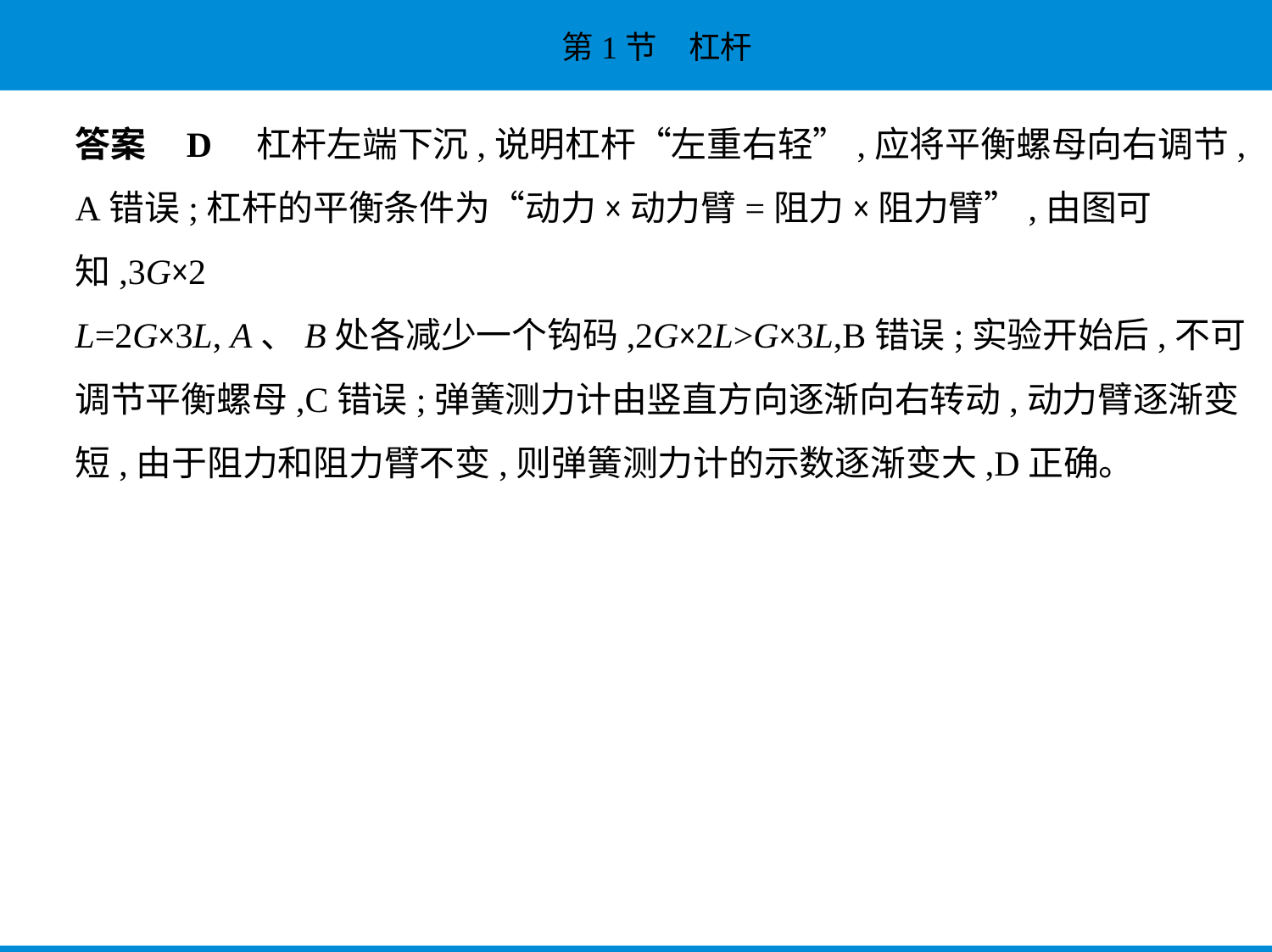

答案    D　杠杆左端下沉,说明杠杆“左重右轻”,应将平衡螺母向右调节,
A错误;杠杆的平衡条件为“动力×动力臂=阻力×阻力臂”,由图可知,3G×2
L=2G×3L, A、B处各减少一个钩码,2G×2L>G×3L,B错误;实验开始后,不可
调节平衡螺母,C错误;弹簧测力计由竖直方向逐渐向右转动,动力臂逐渐变
短,由于阻力和阻力臂不变,则弹簧测力计的示数逐渐变大,D正确。